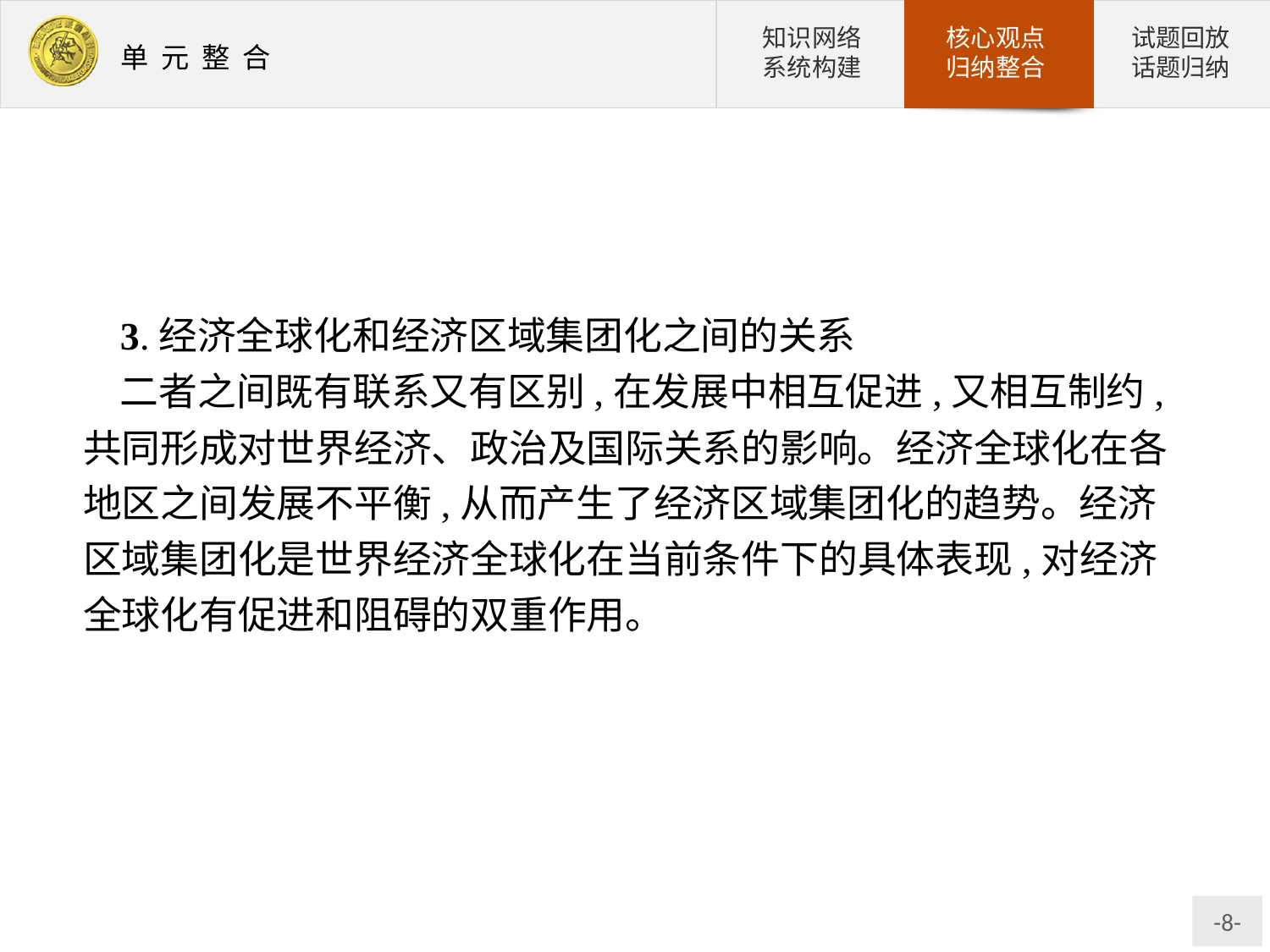

3.经济全球化和经济区域集团化之间的关系
二者之间既有联系又有区别,在发展中相互促进,又相互制约,共同形成对世界经济、政治及国际关系的影响。经济全球化在各地区之间发展不平衡,从而产生了经济区域集团化的趋势。经济区域集团化是世界经济全球化在当前条件下的具体表现,对经济全球化有促进和阻碍的双重作用。